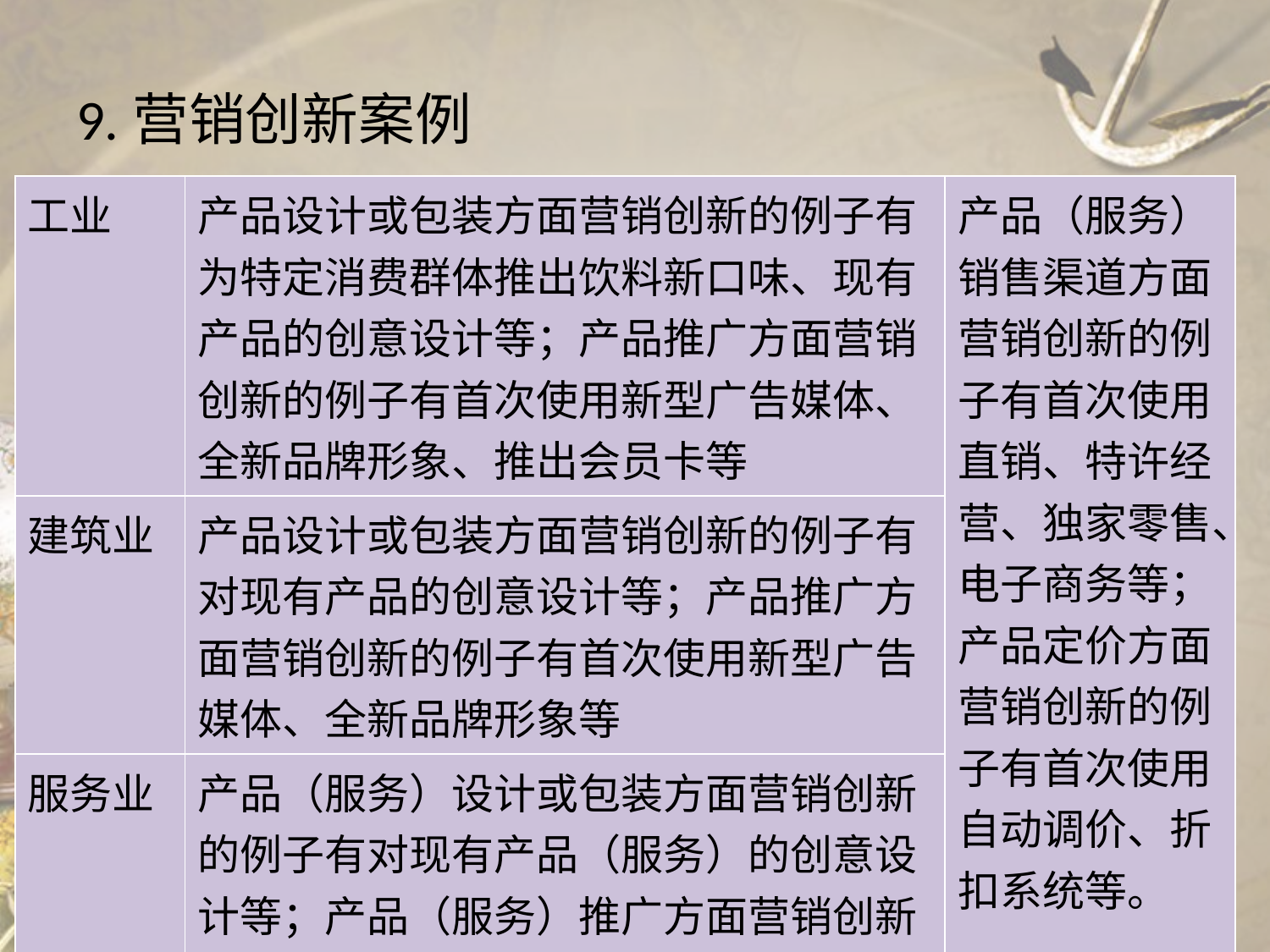

# 9.营销创新案例
| 工业 | 产品设计或包装方面营销创新的例子有为特定消费群体推出饮料新口味、现有产品的创意设计等；产品推广方面营销创新的例子有首次使用新型广告媒体、全新品牌形象、推出会员卡等 | 产品（服务）销售渠道方面营销创新的例子有首次使用直销、特许经营、独家零售、电子商务等；产品定价方面营销创新的例子有首次使用自动调价、折扣系统等。 |
| --- | --- | --- |
| 建筑业 | 产品设计或包装方面营销创新的例子有对现有产品的创意设计等；产品推广方面营销创新的例子有首次使用新型广告媒体、全新品牌形象等 |  |
| 服务业 | 产品（服务）设计或包装方面营销创新的例子有对现有产品（服务）的创意设计等；产品（服务）推广方面营销创新的例子有首次使用新型广告媒体、全新品牌形象、推出会员卡等； |  |